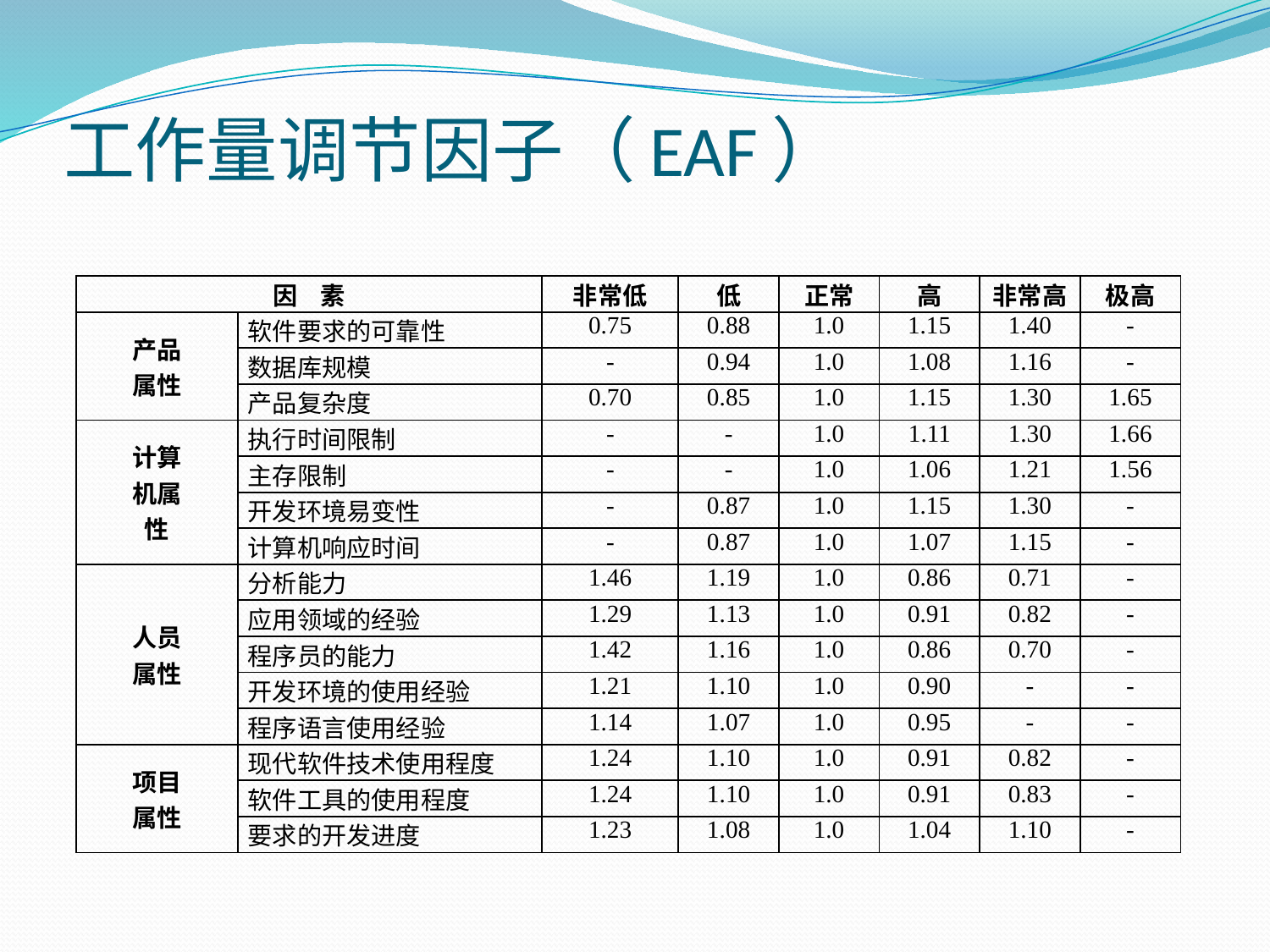

# 工作量调节因子（EAF）
| 因 素 |  | 非常低 | 低 | 正常 | 高 | 非常高 | 极高 |
| --- | --- | --- | --- | --- | --- | --- | --- |
| 产品 属性 | 软件要求的可靠性 | 0.75 | 0.88 | 1.0 | 1.15 | 1.40 | - |
|  | 数据库规模 | - | 0.94 | 1.0 | 1.08 | 1.16 | - |
|  | 产品复杂度 | 0.70 | 0.85 | 1.0 | 1.15 | 1.30 | 1.65 |
| 计算 机属 性 | 执行时间限制 | - | - | 1.0 | 1.11 | 1.30 | 1.66 |
|  | 主存限制 | - | - | 1.0 | 1.06 | 1.21 | 1.56 |
|  | 开发环境易变性 | - | 0.87 | 1.0 | 1.15 | 1.30 | - |
|  | 计算机响应时间 | - | 0.87 | 1.0 | 1.07 | 1.15 | - |
| 人员 属性 | 分析能力 | 1.46 | 1.19 | 1.0 | 0.86 | 0.71 | - |
|  | 应用领域的经验 | 1.29 | 1.13 | 1.0 | 0.91 | 0.82 | - |
|  | 程序员的能力 | 1.42 | 1.16 | 1.0 | 0.86 | 0.70 | - |
|  | 开发环境的使用经验 | 1.21 | 1.10 | 1.0 | 0.90 | - | - |
|  | 程序语言使用经验 | 1.14 | 1.07 | 1.0 | 0.95 | - | - |
| 项目 属性 | 现代软件技术使用程度 | 1.24 | 1.10 | 1.0 | 0.91 | 0.82 | - |
|  | 软件工具的使用程度 | 1.24 | 1.10 | 1.0 | 0.91 | 0.83 | - |
|  | 要求的开发进度 | 1.23 | 1.08 | 1.0 | 1.04 | 1.10 | - |